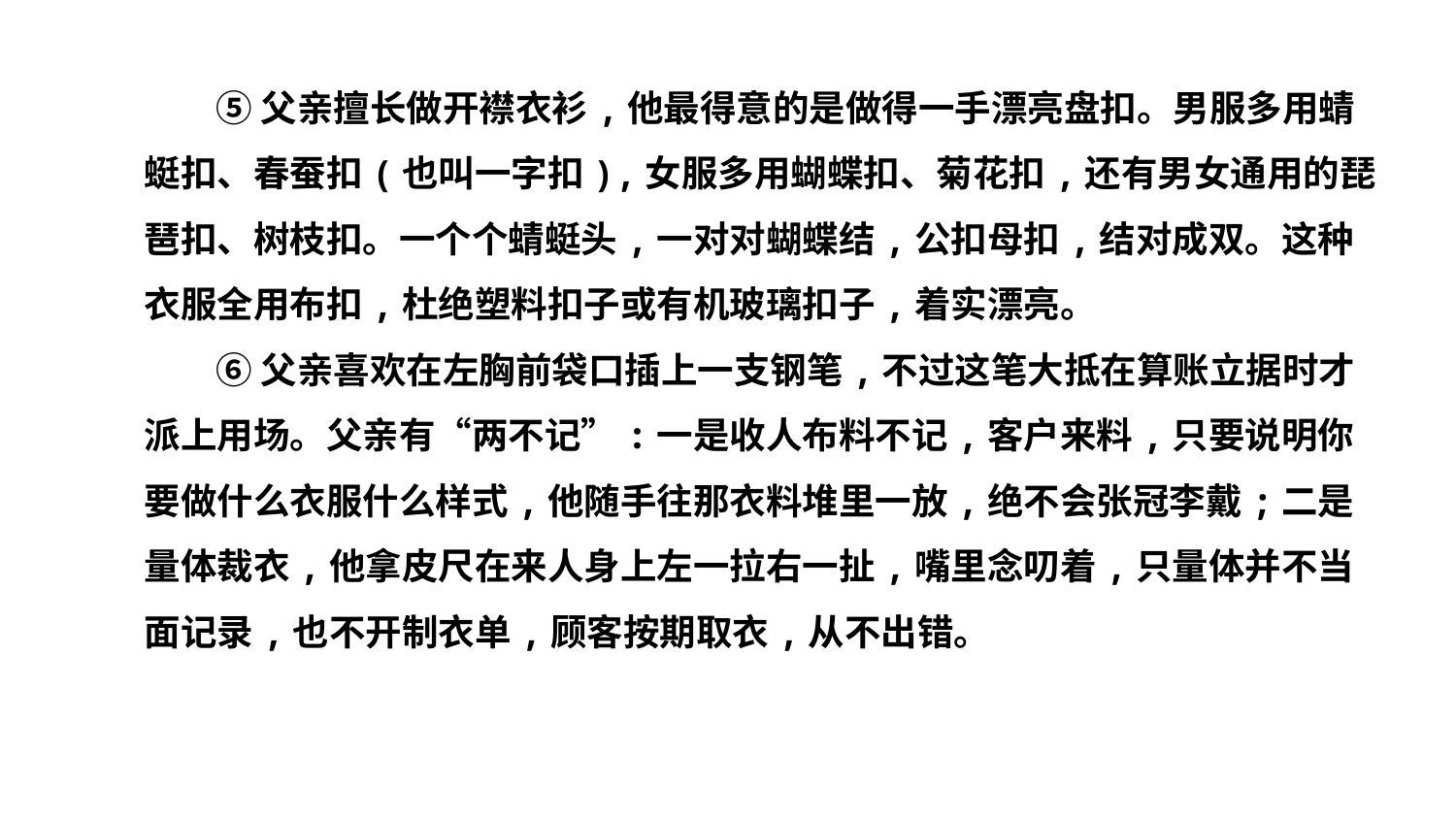

⑤父亲擅长做开襟衣衫,他最得意的是做得一手漂亮盘扣。男服多用蜻蜓扣、春蚕扣(也叫一字扣),女服多用蝴蝶扣、菊花扣,还有男女通用的琵琶扣、树枝扣。一个个蜻蜓头,一对对蝴蝶结,公扣母扣,结对成双。这种衣服全用布扣,杜绝塑料扣子或有机玻璃扣子,着实漂亮。
⑥父亲喜欢在左胸前袋口插上一支钢笔,不过这笔大抵在算账立据时才派上用场。父亲有“两不记”:一是收人布料不记,客户来料,只要说明你要做什么衣服什么样式,他随手往那衣料堆里一放,绝不会张冠李戴;二是量体裁衣,他拿皮尺在来人身上左一拉右一扯,嘴里念叨着,只量体并不当面记录,也不开制衣单,顾客按期取衣,从不出错。